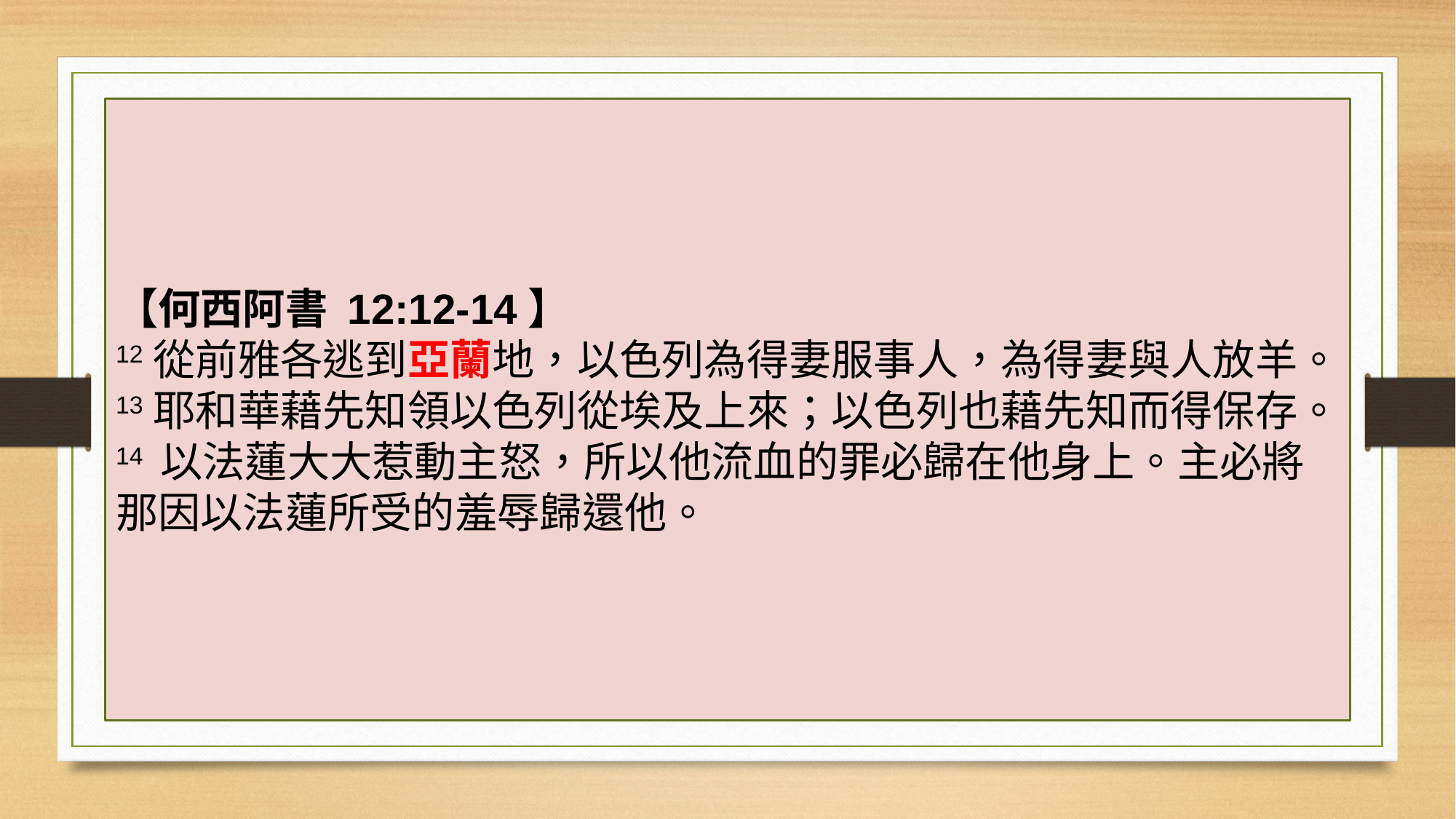

【何西阿書 12:12-14】
12從前雅各逃到亞蘭地，以色列為得妻服事人，為得妻與人放羊。13耶和華藉先知領以色列從埃及上來；以色列也藉先知而得保存。14 以法蓮大大惹動主怒，所以他流血的罪必歸在他身上。主必將那因以法蓮所受的羞辱歸還他。
#